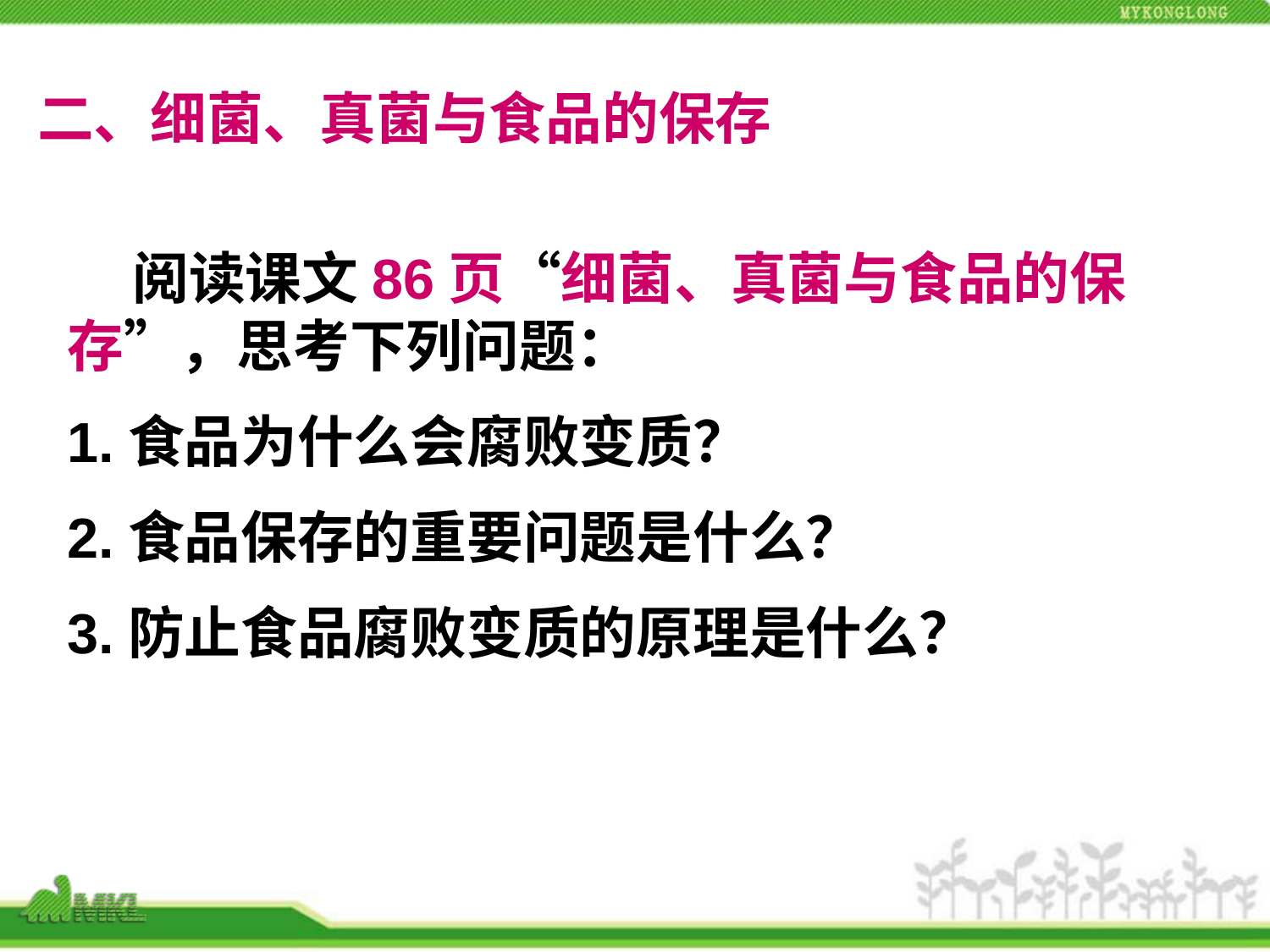

二、细菌、真菌与食品的保存
    阅读课文86页“细菌、真菌与食品的保存”，思考下列问题：
1.食品为什么会腐败变质？
2.食品保存的重要问题是什么？
3.防止食品腐败变质的原理是什么？